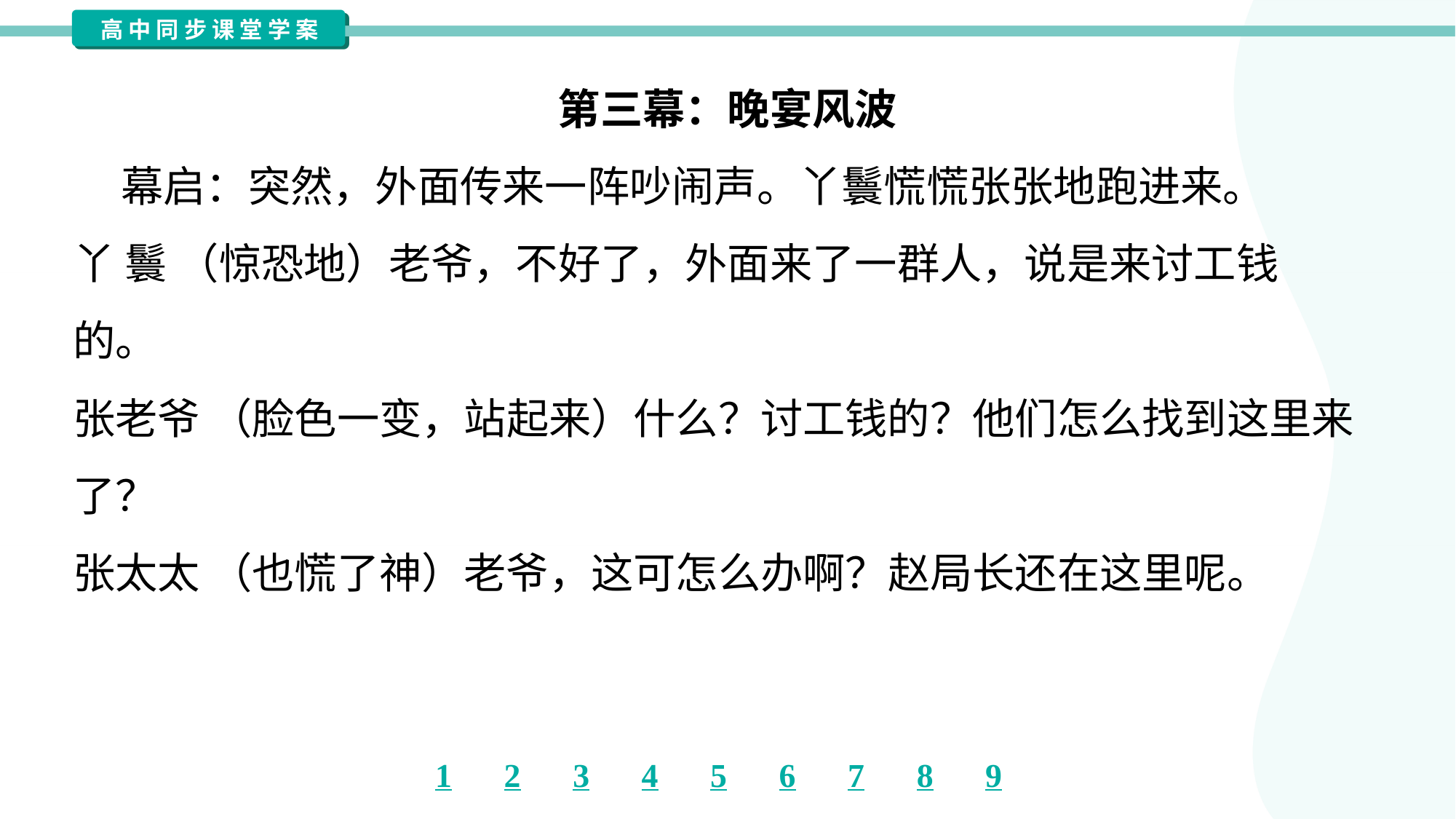

第三幕：晚宴风波
    幕启：突然，外面传来一阵吵闹声。丫鬟慌慌张张地跑进来。
丫 鬟 （惊恐地）老爷，不好了，外面来了一群人，说是来讨工钱
的。
张老爷 （脸色一变，站起来）什么？讨工钱的？他们怎么找到这里来
了？
张太太 （也慌了神）老爷，这可怎么办啊？赵局长还在这里呢。